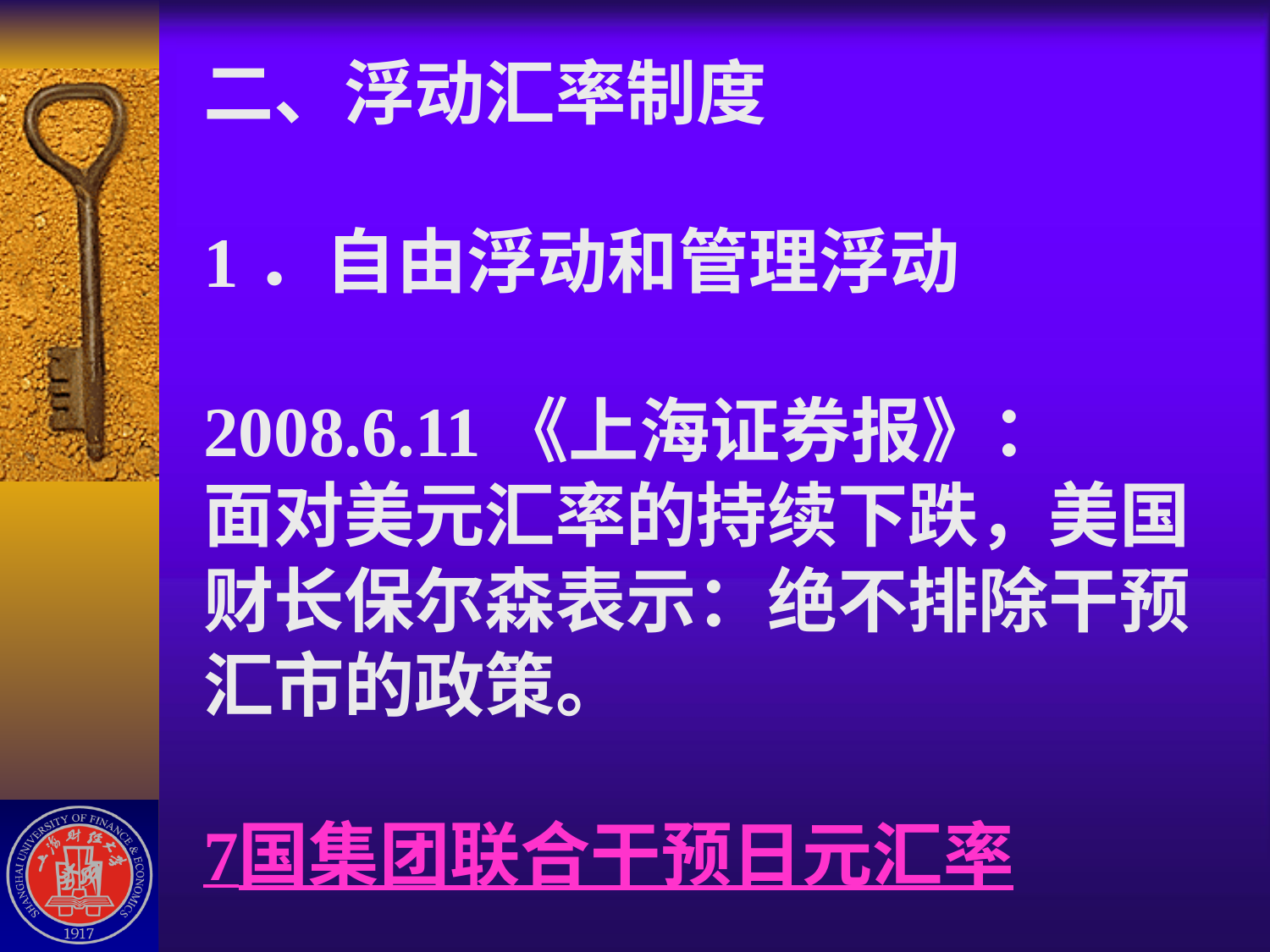

# 二、浮动汇率制度 1．自由浮动和管理浮动 2008.6.11《上海证券报》： 面对美元汇率的持续下跌，美国财长保尔森表示：绝不排除干预汇市的政策。 7国集团联合干预日元汇率